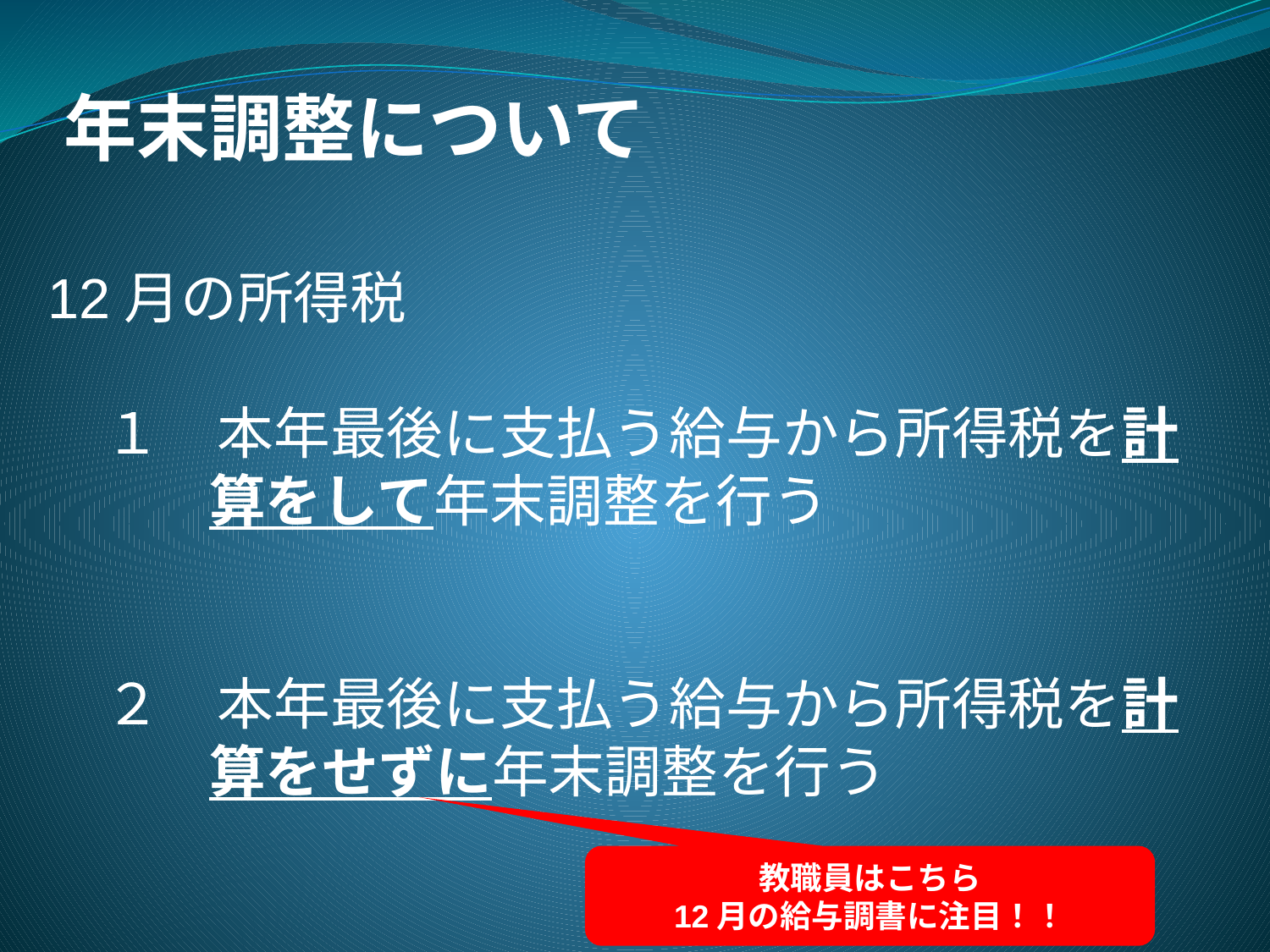

年末調整について
12月の所得税

　１　本年最後に支払う給与から所得税を計算をして年末調整を行う

　２　本年最後に支払う給与から所得税を計算をせずに年末調整を行う
教職員はこちら
12月の給与調書に注目！！